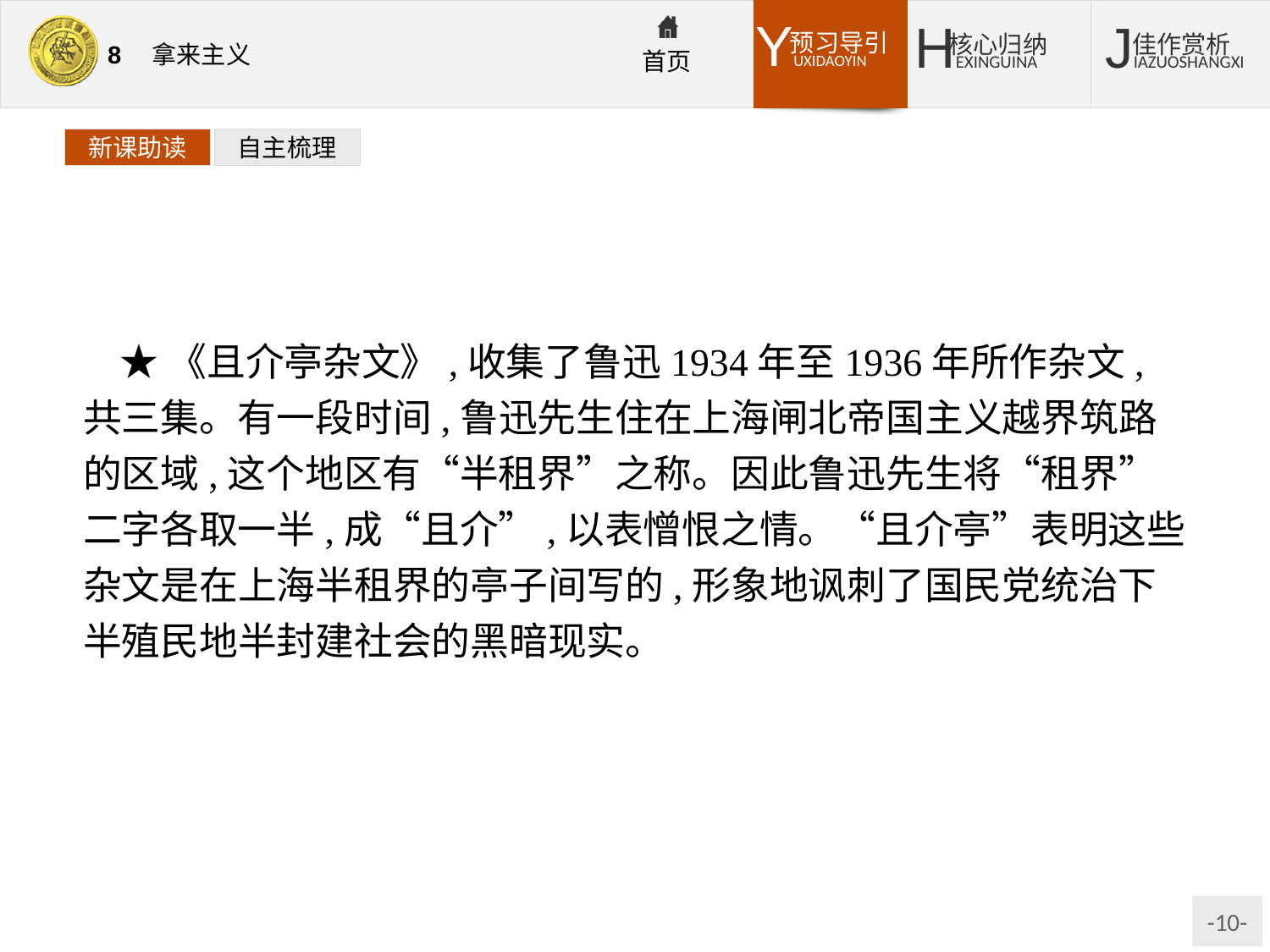

新课助读
自主梳理
★《且介亭杂文》,收集了鲁迅1934年至1936年所作杂文,共三集。有一段时间,鲁迅先生住在上海闸北帝国主义越界筑路的区域,这个地区有“半租界”之称。因此鲁迅先生将“租界”二字各取一半,成“且介”,以表憎恨之情。“且介亭”表明这些杂文是在上海半租界的亭子间写的,形象地讽刺了国民党统治下半殖民地半封建社会的黑暗现实。